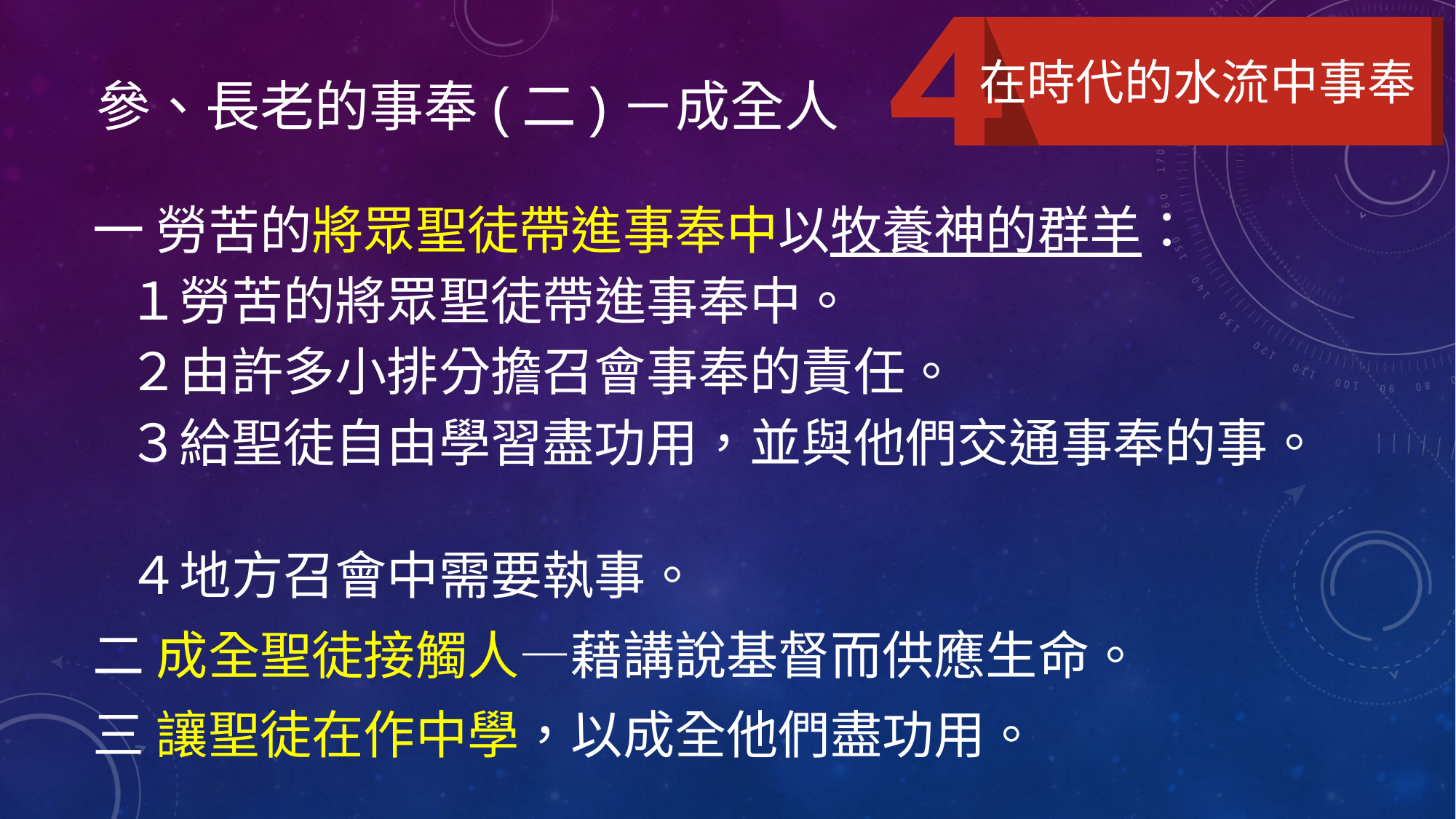

# 參、長老的事奉(二)－成全人
在時代的水流中事奉
一 勞苦的將眾聖徒帶進事奉中以牧養神的群羊：
  １勞苦的將眾聖徒帶進事奉中。
  ２由許多小排分擔召會事奉的責任。
  ３給聖徒自由學習盡功用，並與他們交通事奉的事。
  ４地方召會中需要執事。
二 成全聖徒接觸人—藉講說基督而供應生命。
三 讓聖徒在作中學，以成全他們盡功用。